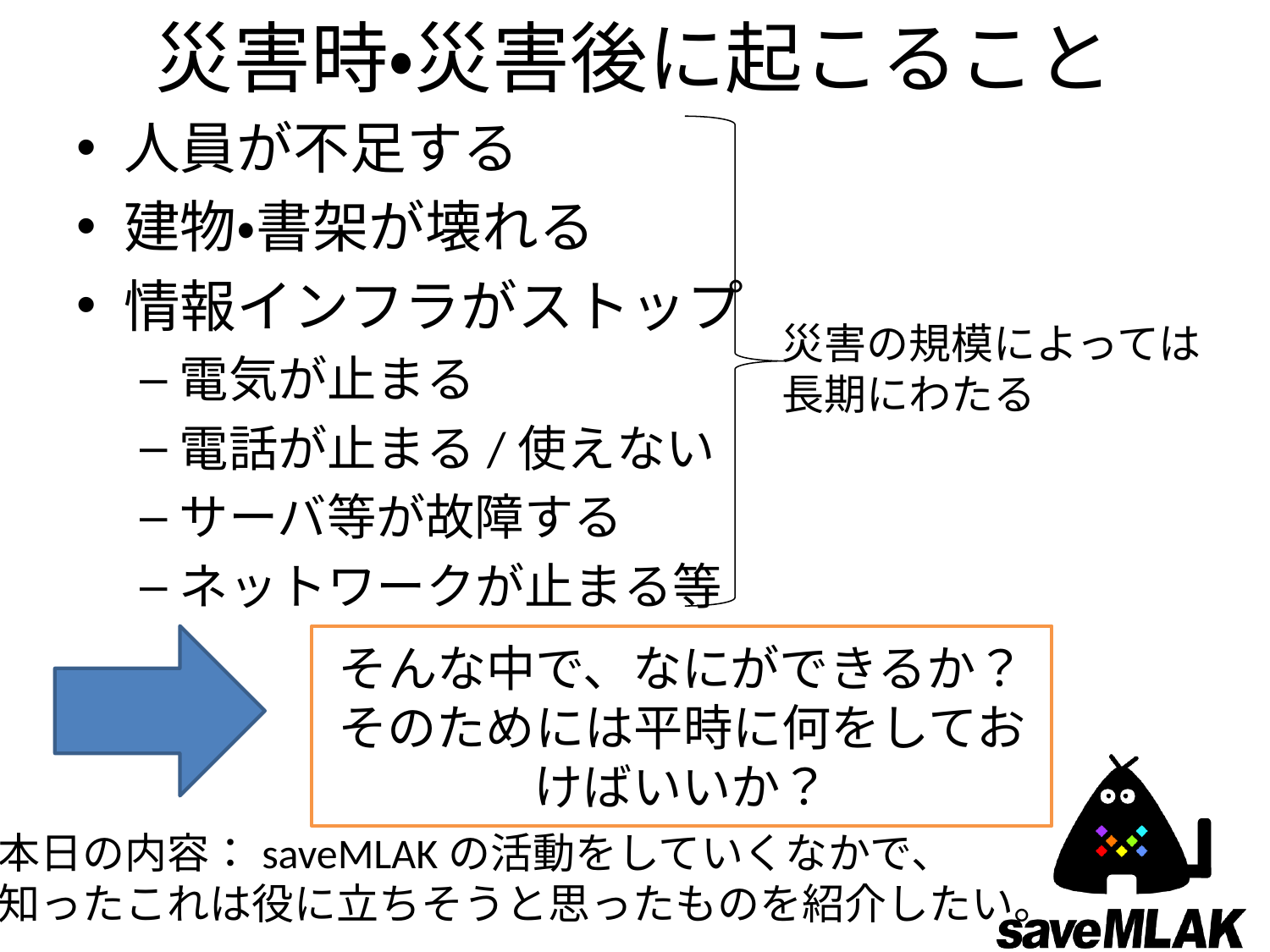

# 災害時・災害後に起こること
人員が不足する
建物・書架が壊れる
情報インフラがストップ
電気が止まる
電話が止まる/使えない
サーバ等が故障する
ネットワークが止まる等

災害の規模によっては
長期にわたる

そんな中で、なにができるか？
そのためには平時に何をしておけばいいか？
本日の内容：saveMLAKの活動をしていくなかで、
知ったこれは役に立ちそうと思ったものを紹介したい。